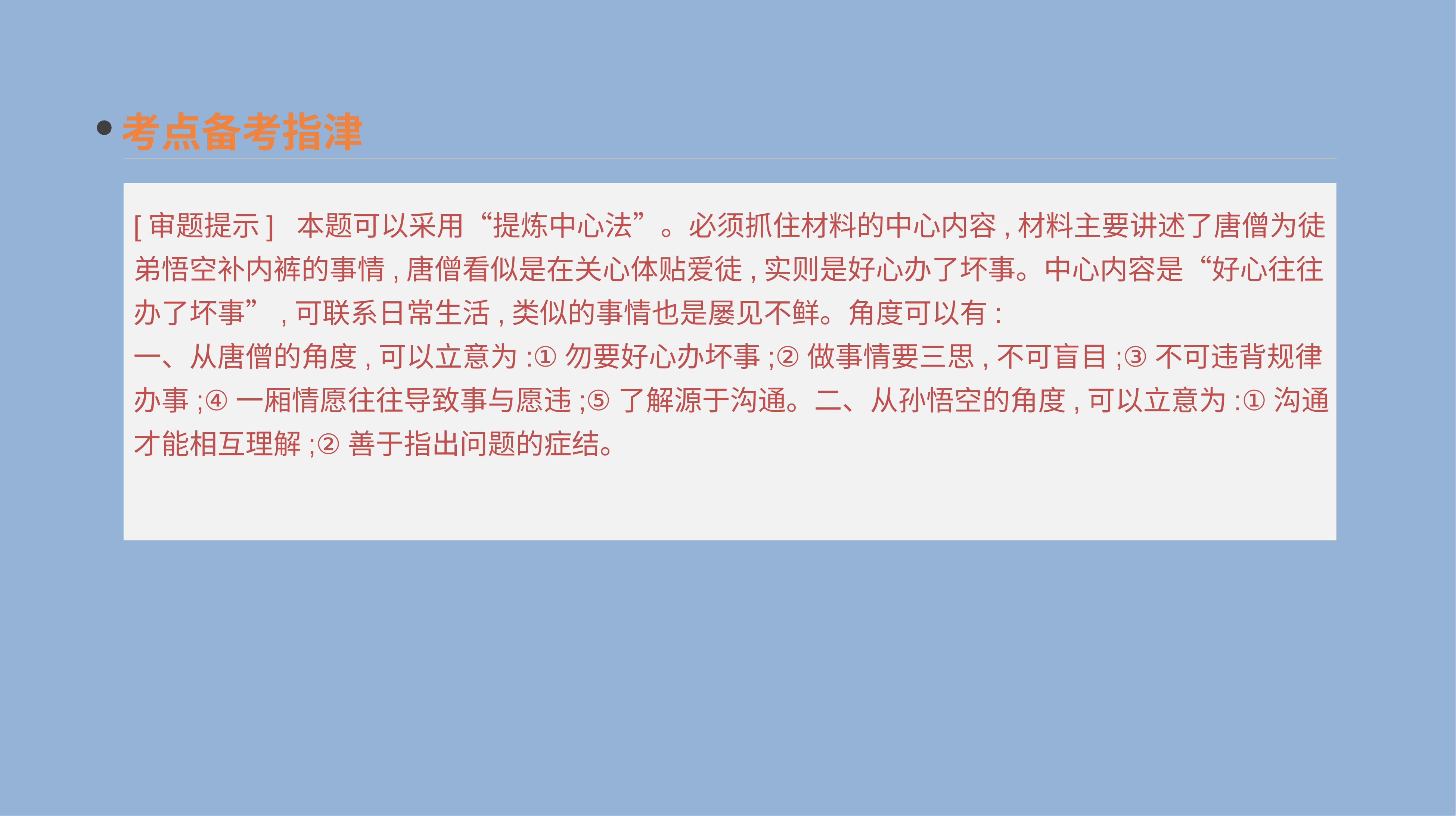

考点备考指津

[审题提示]  本题可以采用“提炼中心法”。必须抓住材料的中心内容,材料主要讲述了唐僧为徒弟悟空补内裤的事情,唐僧看似是在关心体贴爱徒,实则是好心办了坏事。中心内容是“好心往往办了坏事”,可联系日常生活,类似的事情也是屡见不鲜。角度可以有:
一、从唐僧的角度,可以立意为:①勿要好心办坏事;②做事情要三思,不可盲目;③不可违背规律办事;④一厢情愿往往导致事与愿违;⑤了解源于沟通。二、从孙悟空的角度,可以立意为:①沟通才能相互理解;②善于指出问题的症结。